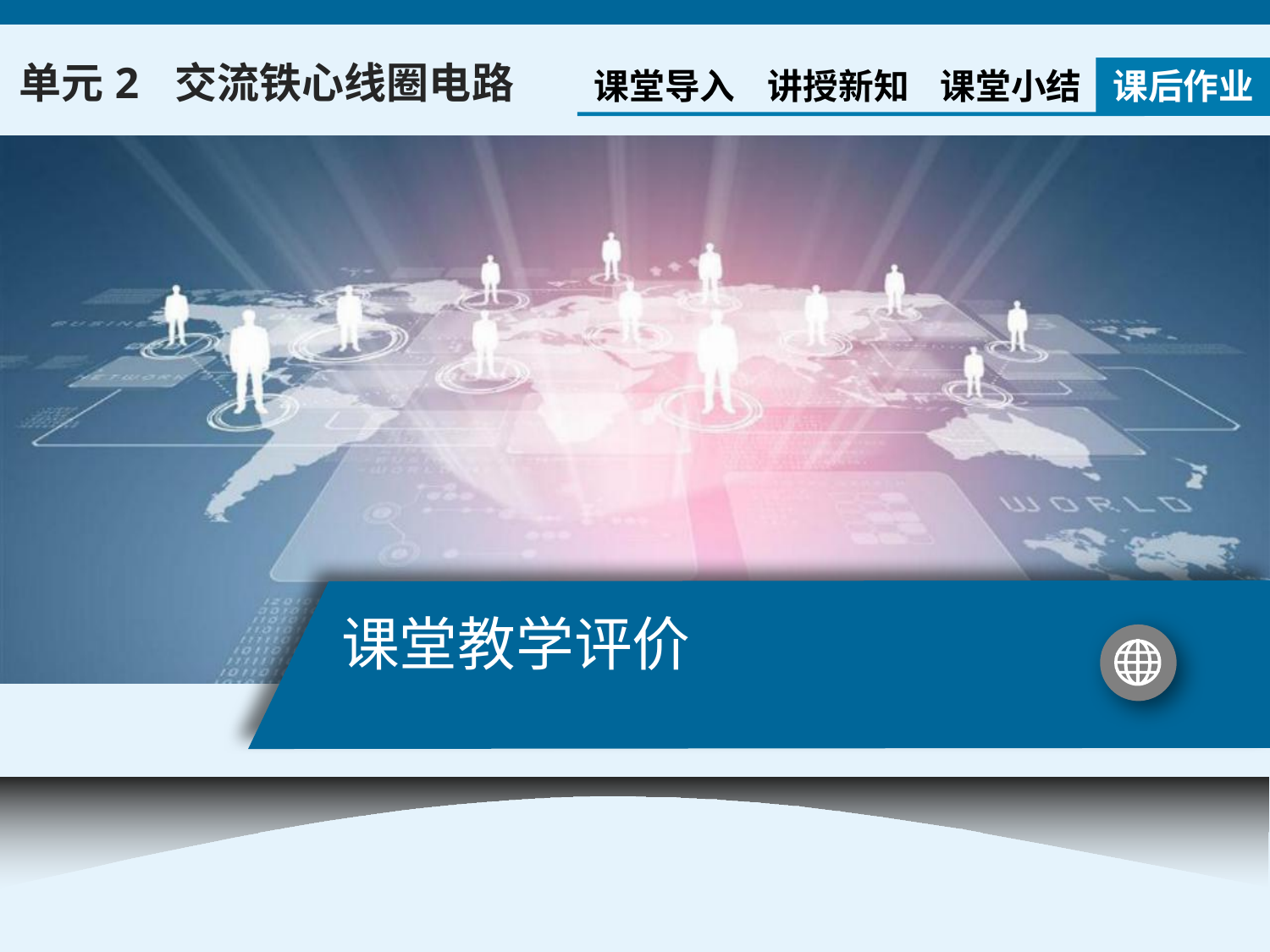

单元2 交流铁心线圈电路
课堂导入
讲授新知
课堂小结
课后作业
# 课堂教学评价